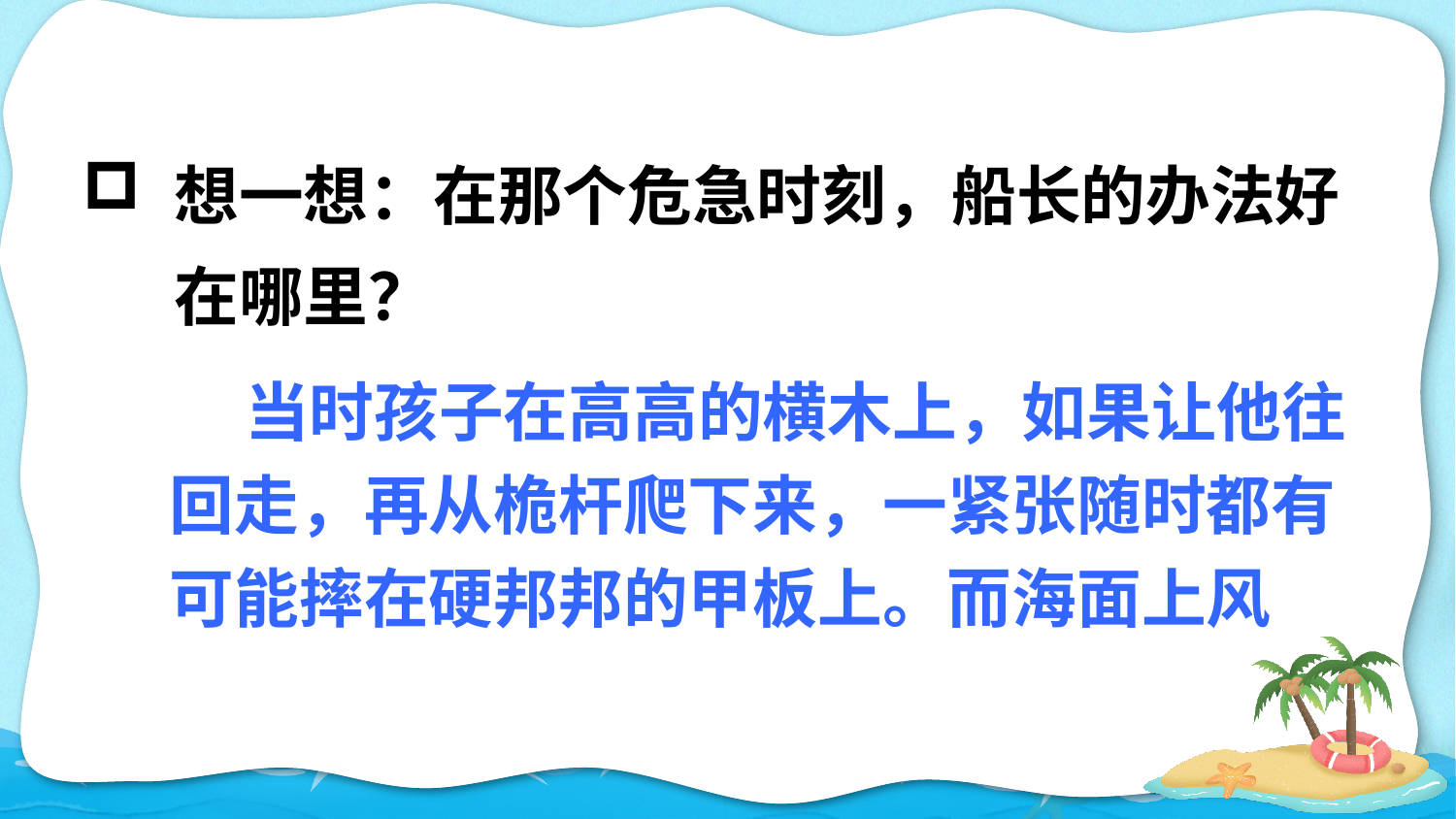

想一想：在那个危急时刻，船长的办法好在哪里？
    当时孩子在高高的横木上，如果让他往回走，再从桅杆爬下来，一紧张随时都有可能摔在硬邦邦的甲板上。而海面上风